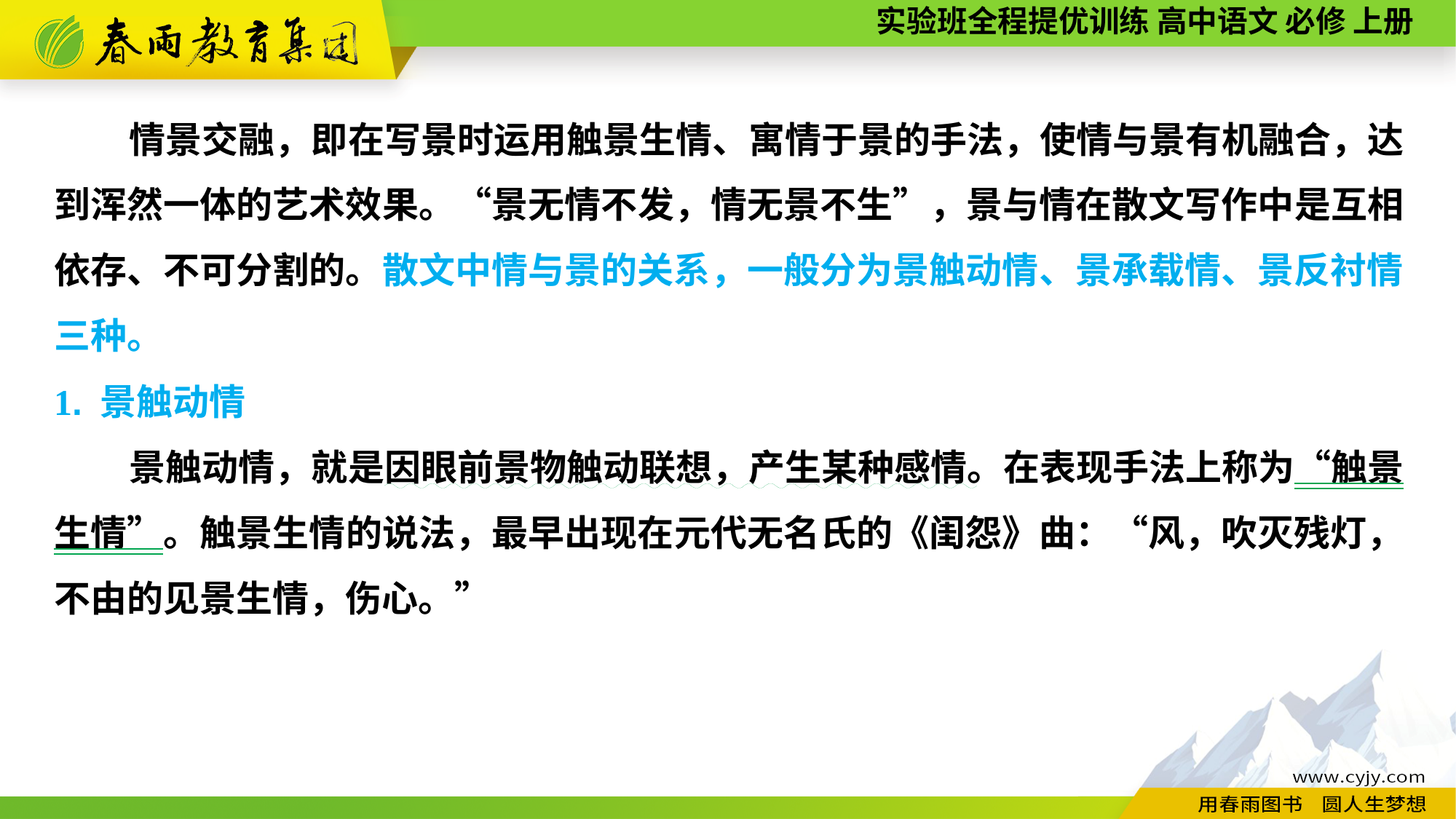

情景交融，即在写景时运用触景生情、寓情于景的手法，使情与景有机融合，达到浑然一体的艺术效果。“景无情不发，情无景不生”，景与情在散文写作中是互相依存、不可分割的。散文中情与景的关系，一般分为景触动情、景承载情、景反衬情三种。
1. 景触动情
景触动情，就是因眼前景物触动联想，产生某种感情。在表现手法上称为“触景生情”。触景生情的说法，最早出现在元代无名氏的《闺怨》曲：“风，吹灭残灯，不由的见景生情，伤心。”